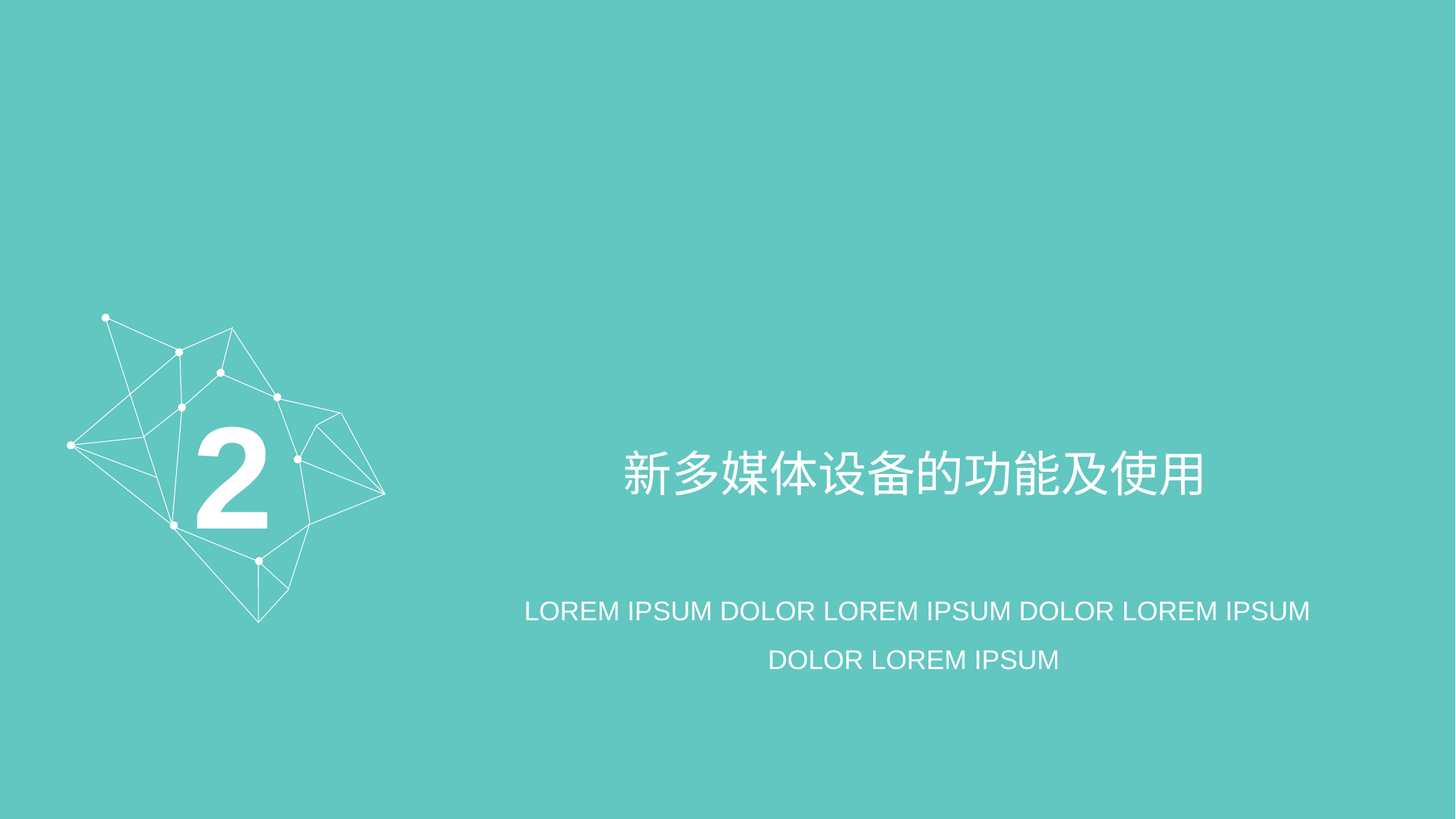

# 新多媒体设备的功能及使用
2
LOREM IPSUM DOLOR LOREM IPSUM DOLOR LOREM IPSUM DOLOR LOREM IPSUM